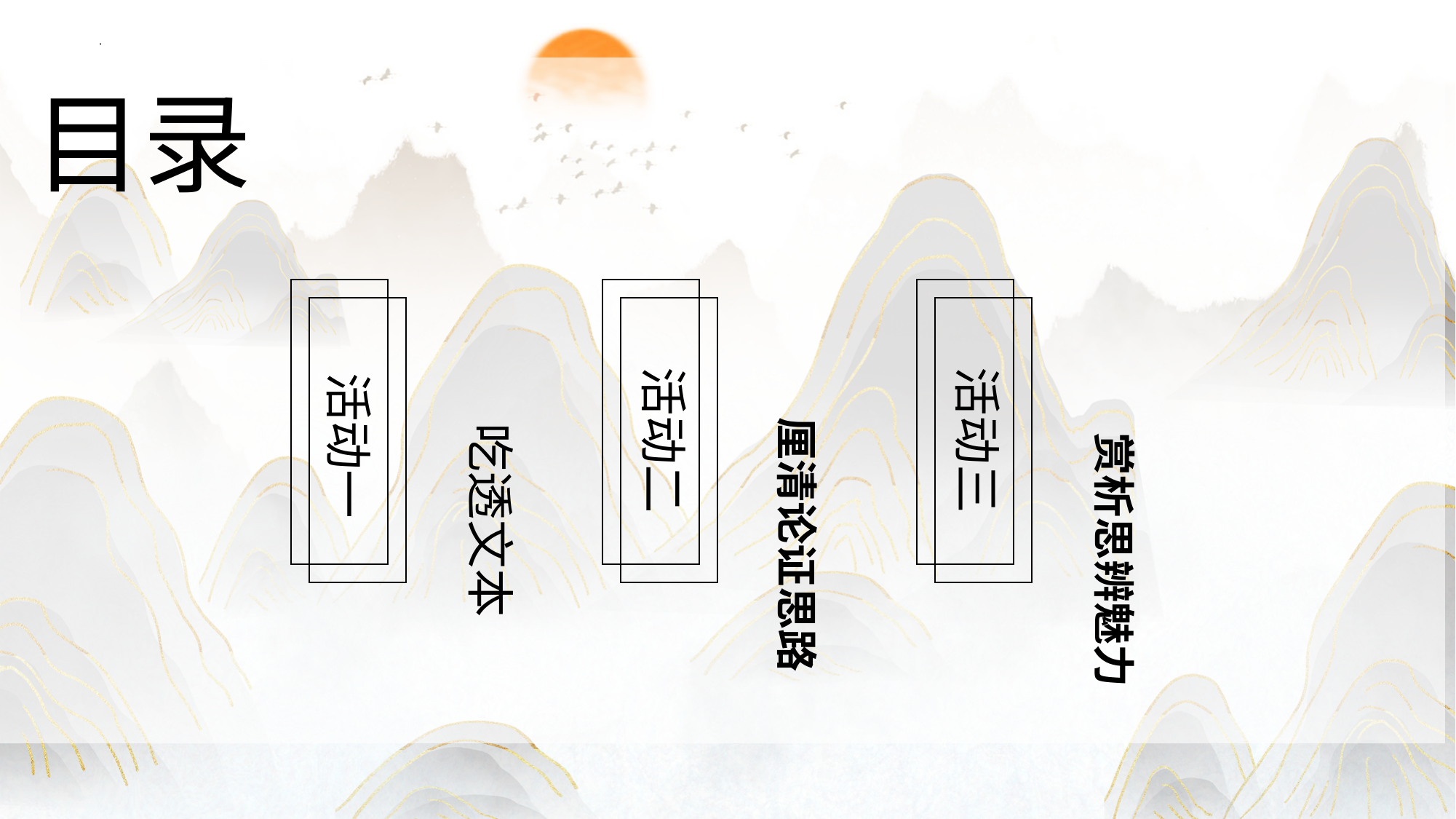

目录

活动一
活动二
活动三
厘清论证思路
吃透文本
赏析思辨魅力